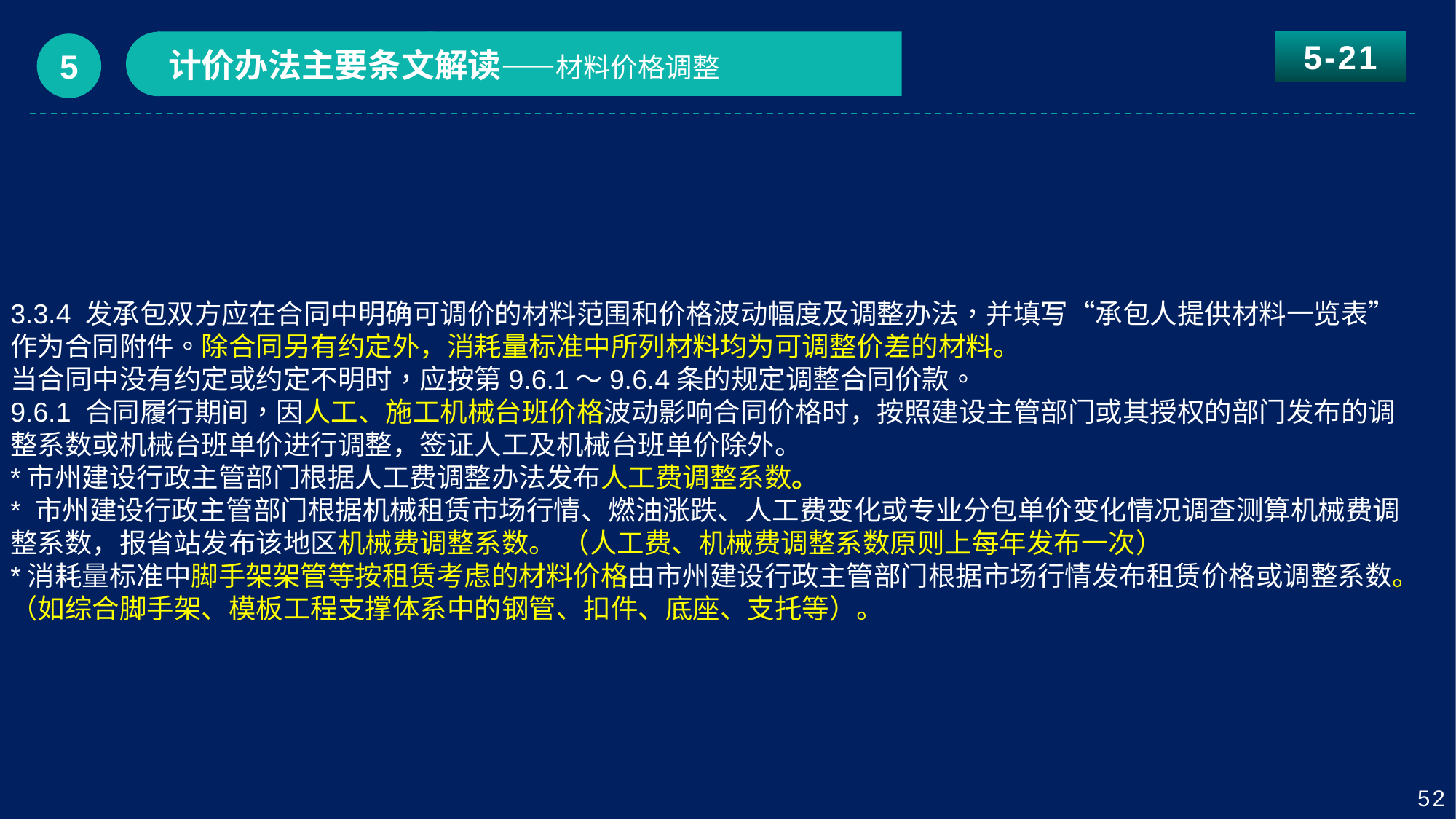

5-21
计价办法主要条文解读——材料价格调整

5
3.3.4 发承包双方应在合同中明确可调价的材料范围和价格波动幅度及调整办法，并填写“承包人提供材料一览表”作为合同附件。除合同另有约定外，消耗量标准中所列材料均为可调整价差的材料。
当合同中没有约定或约定不明时，应按第9.6.1～9.6.4条的规定调整合同价款。
9.6.1 合同履行期间，因人工、施工机械台班价格波动影响合同价格时，按照建设主管部门或其授权的部门发布的调整系数或机械台班单价进行调整，签证人工及机械台班单价除外。
*市州建设行政主管部门根据人工费调整办法发布人工费调整系数。
* 市州建设行政主管部门根据机械租赁市场行情、燃油涨跌、人工费变化或专业分包单价变化情况调查测算机械费调整系数，报省站发布该地区机械费调整系数。 （人工费、机械费调整系数原则上每年发布一次）
*消耗量标准中脚手架架管等按租赁考虑的材料价格由市州建设行政主管部门根据市场行情发布租赁价格或调整系数。（如综合脚手架、模板工程支撑体系中的钢管、扣件、底座、支托等）。
52